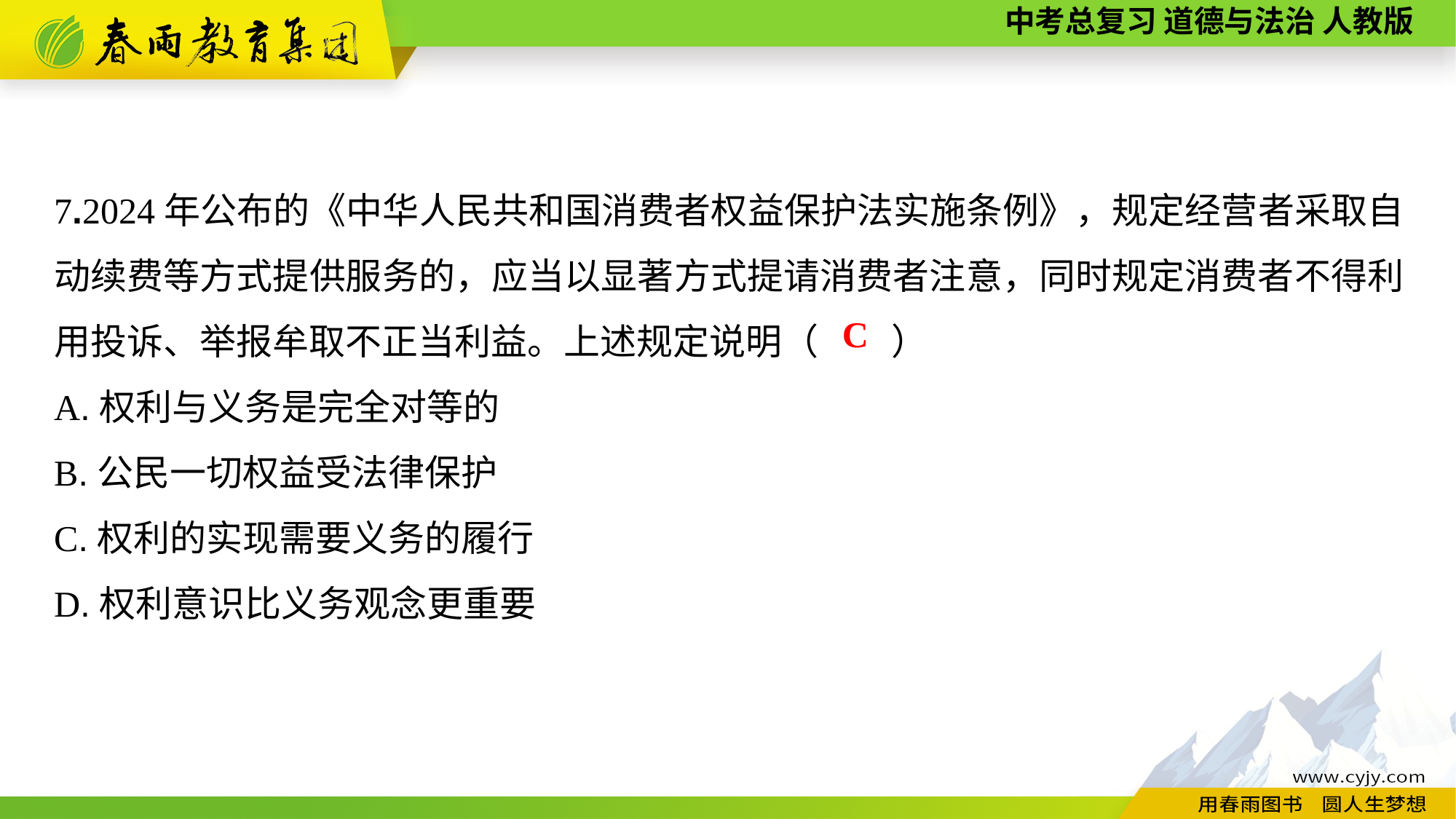

7.2024年公布的《中华人民共和国消费者权益保护法实施条例》，规定经营者采取自动续费等方式提供服务的，应当以显著方式提请消费者注意，同时规定消费者不得利用投诉、举报牟取不正当利益。上述规定说明（　　）
A.权利与义务是完全对等的
B.公民一切权益受法律保护
C.权利的实现需要义务的履行
D.权利意识比义务观念更重要
C